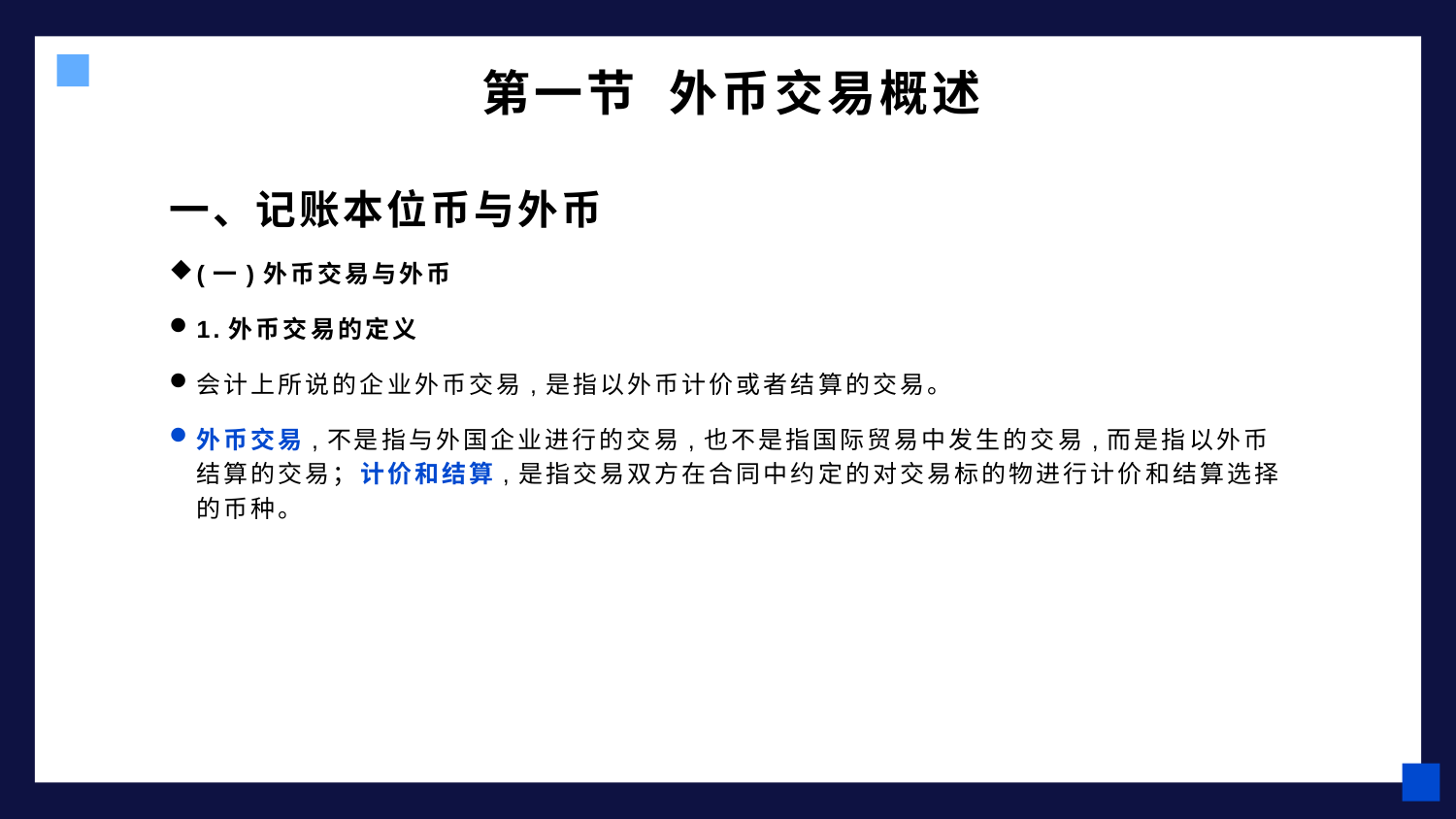

# 第一节  外币交易概述
一、记账本位币与外币
(一)外币交易与外币
1.外币交易的定义
会计上所说的企业外币交易,是指以外币计价或者结算的交易。
外币交易,不是指与外国企业进行的交易,也不是指国际贸易中发生的交易,而是指以外币结算的交易；计价和结算,是指交易双方在合同中约定的对交易标的物进行计价和结算选择的币种。